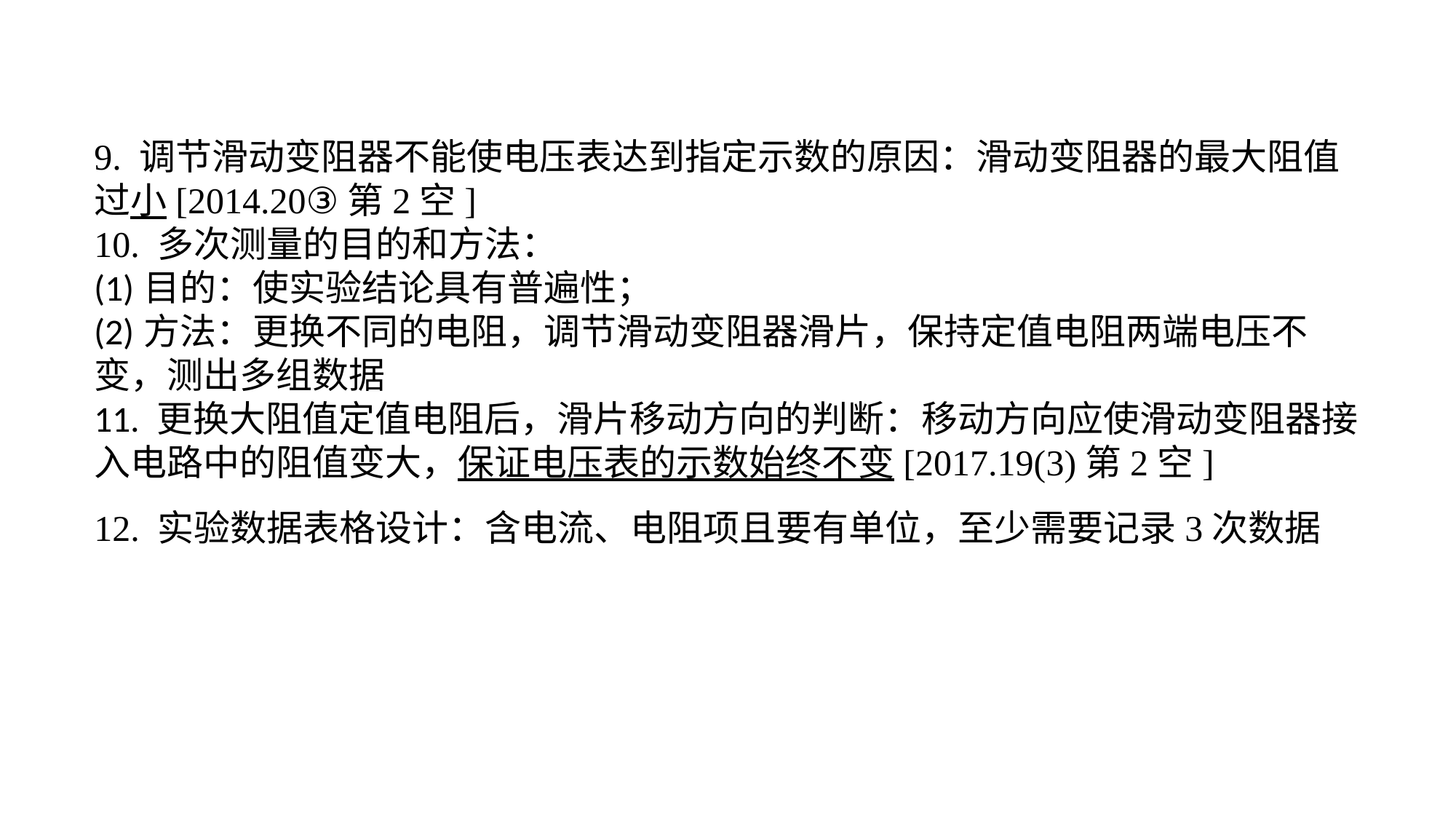

9. 调节滑动变阻器不能使电压表达到指定示数的原因：滑动变阻器的最大阻值过小[2014.20③第2空]10. 多次测量的目的和方法：(1)目的：使实验结论具有普遍性；(2)方法：更换不同的电阻，调节滑动变阻器滑片，保持定值电阻两端电压不变，测出多组数据11. 更换大阻值定值电阻后，滑片移动方向的判断：移动方向应使滑动变阻器接入电路中的阻值变大，保证电压表的示数始终不变[2017.19(3)第2空]12. 实验数据表格设计：含电流、电阻项且要有单位，至少需要记录3次数据